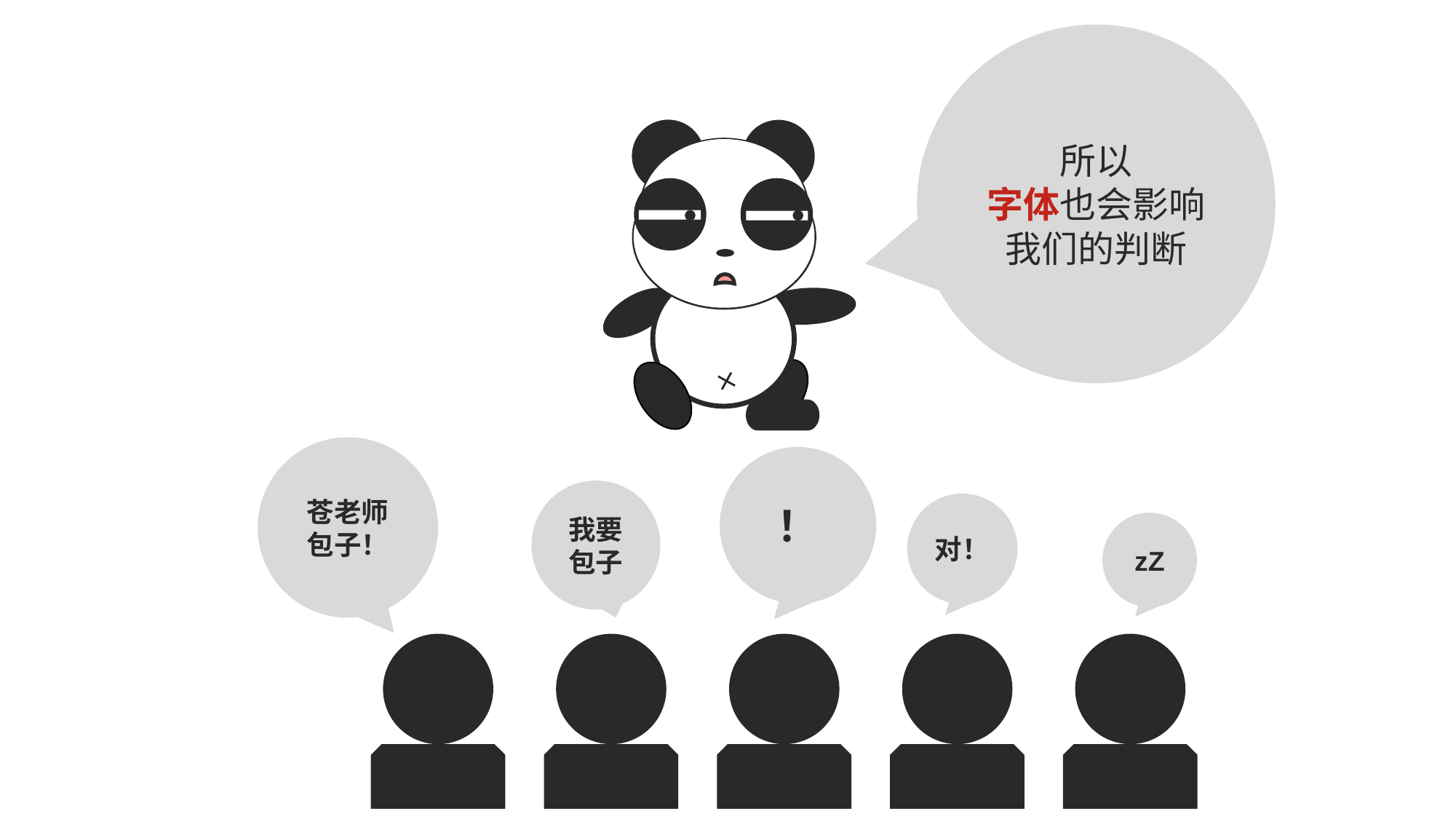

所以
字体也会影响我们的判断

苍老师
包子！

！

我要包子

对！

zZ